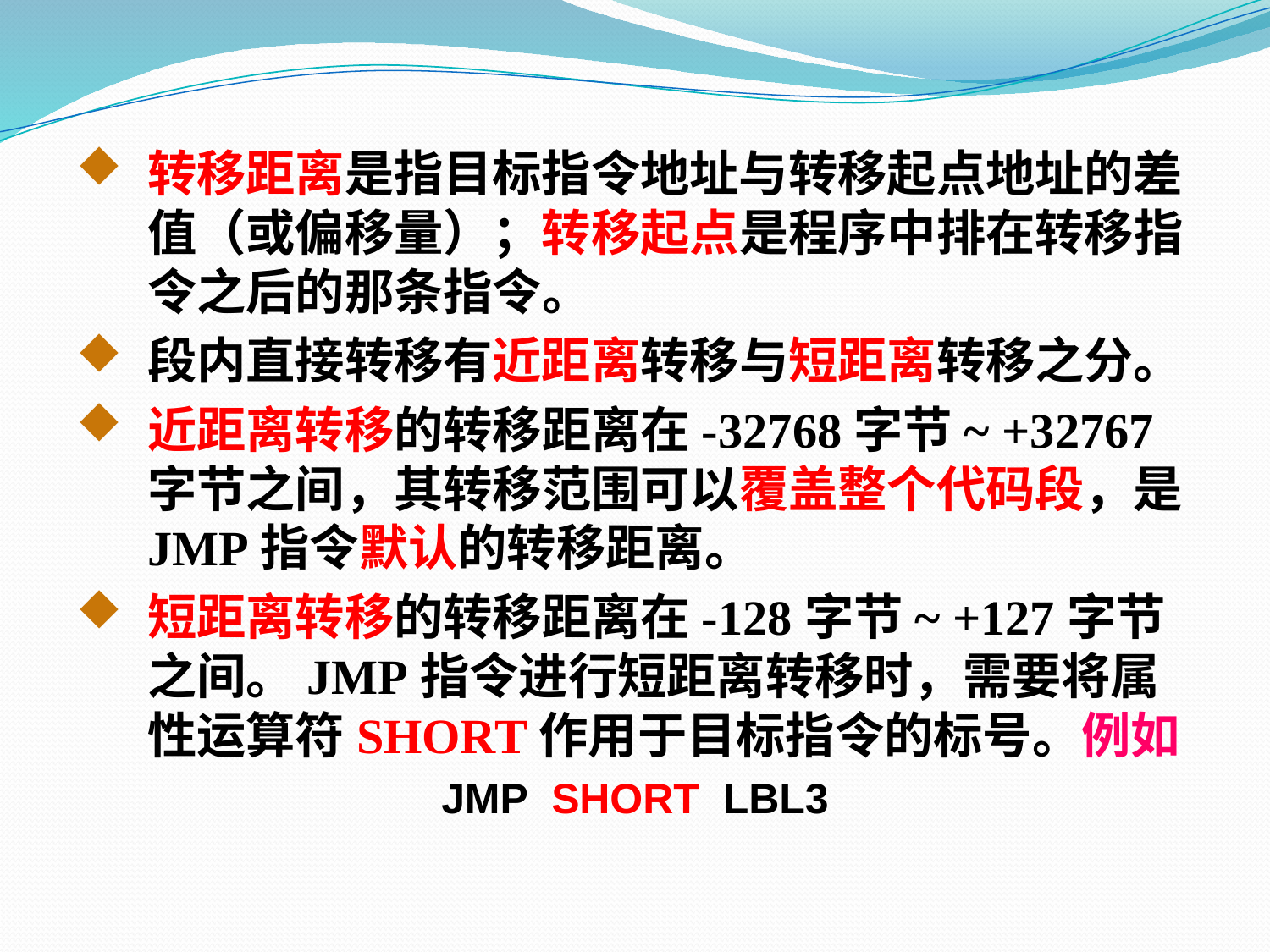

转移距离是指目标指令地址与转移起点地址的差值（或偏移量）；转移起点是程序中排在转移指令之后的那条指令。
段内直接转移有近距离转移与短距离转移之分。
近距离转移的转移距离在-32768字节~ +32767字节之间，其转移范围可以覆盖整个代码段，是JMP指令默认的转移距离。
短距离转移的转移距离在-128字节~ +127字节之间。JMP指令进行短距离转移时，需要将属性运算符SHORT作用于目标指令的标号。例如
JMP  SHORT  LBL3